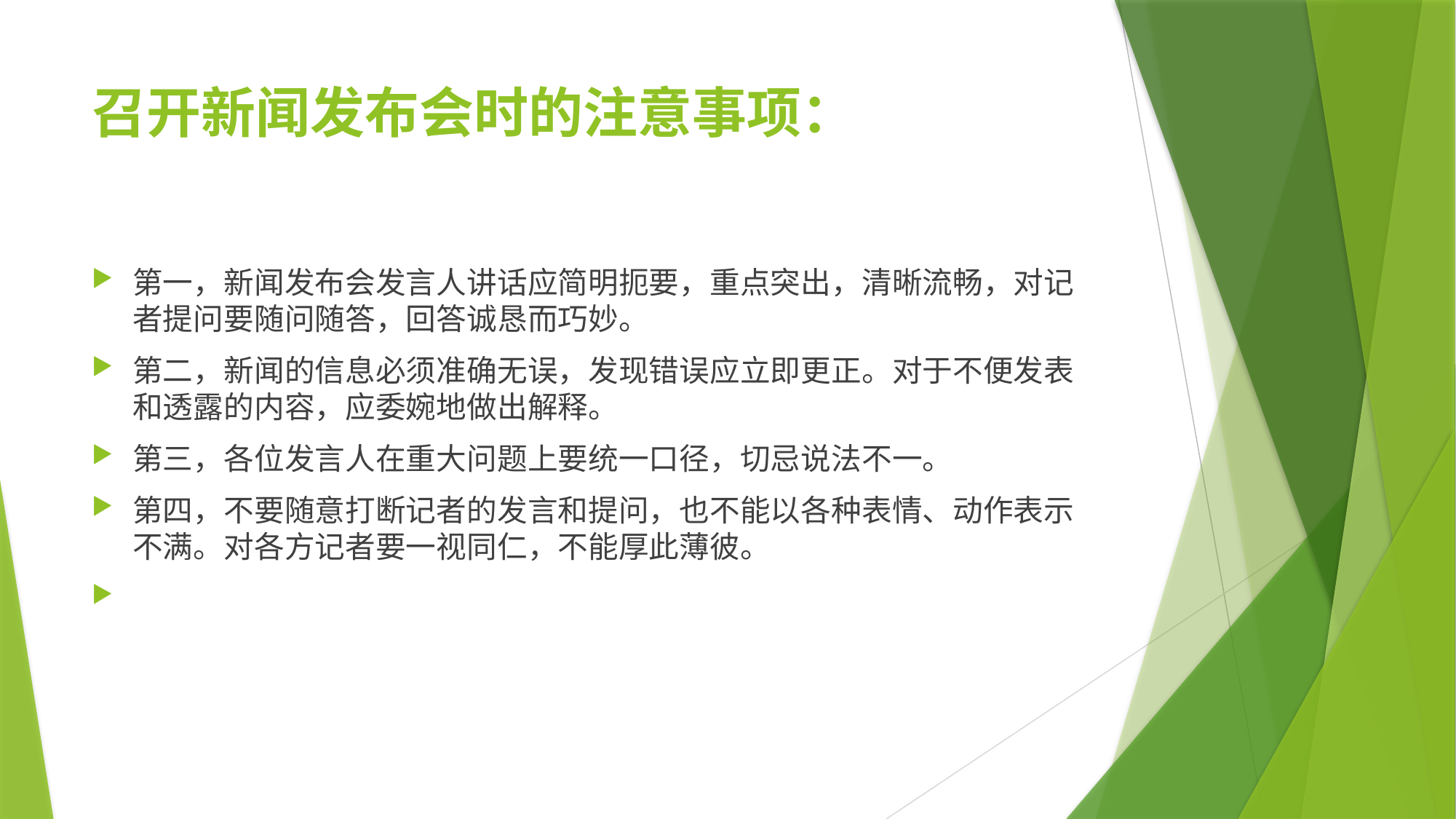

# 召开新闻发布会时的注意事项：
第一，新闻发布会发言人讲话应简明扼要，重点突出，清晰流畅，对记者提问要随问随答，回答诚恳而巧妙。
第二，新闻的信息必须准确无误，发现错误应立即更正。对于不便发表和透露的内容，应委婉地做出解释。
第三，各位发言人在重大问题上要统一口径，切忌说法不一。
第四，不要随意打断记者的发言和提问，也不能以各种表情、动作表示不满。对各方记者要一视同仁，不能厚此薄彼。